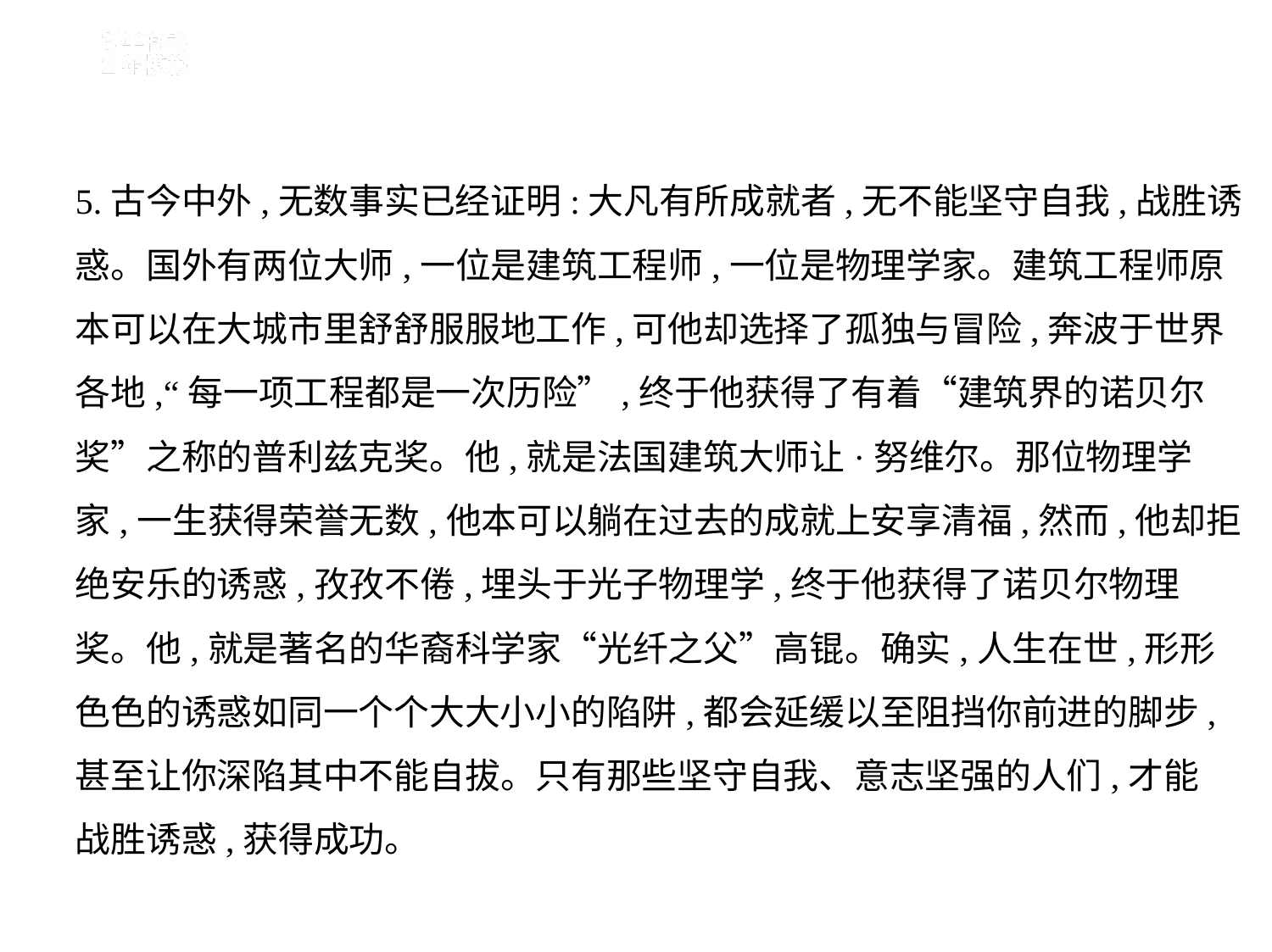

5.古今中外,无数事实已经证明:大凡有所成就者,无不能坚守自我,战胜诱
惑。国外有两位大师,一位是建筑工程师,一位是物理学家。建筑工程师原
本可以在大城市里舒舒服服地工作,可他却选择了孤独与冒险,奔波于世界
各地,“每一项工程都是一次历险”,终于他获得了有着“建筑界的诺贝尔
奖”之称的普利兹克奖。他,就是法国建筑大师让·努维尔。那位物理学
家,一生获得荣誉无数,他本可以躺在过去的成就上安享清福,然而,他却拒
绝安乐的诱惑,孜孜不倦,埋头于光子物理学,终于他获得了诺贝尔物理
奖。他,就是著名的华裔科学家“光纤之父”高锟。确实,人生在世,形形
色色的诱惑如同一个个大大小小的陷阱,都会延缓以至阻挡你前进的脚步,
甚至让你深陷其中不能自拔。只有那些坚守自我、意志坚强的人们,才能
战胜诱惑,获得成功。